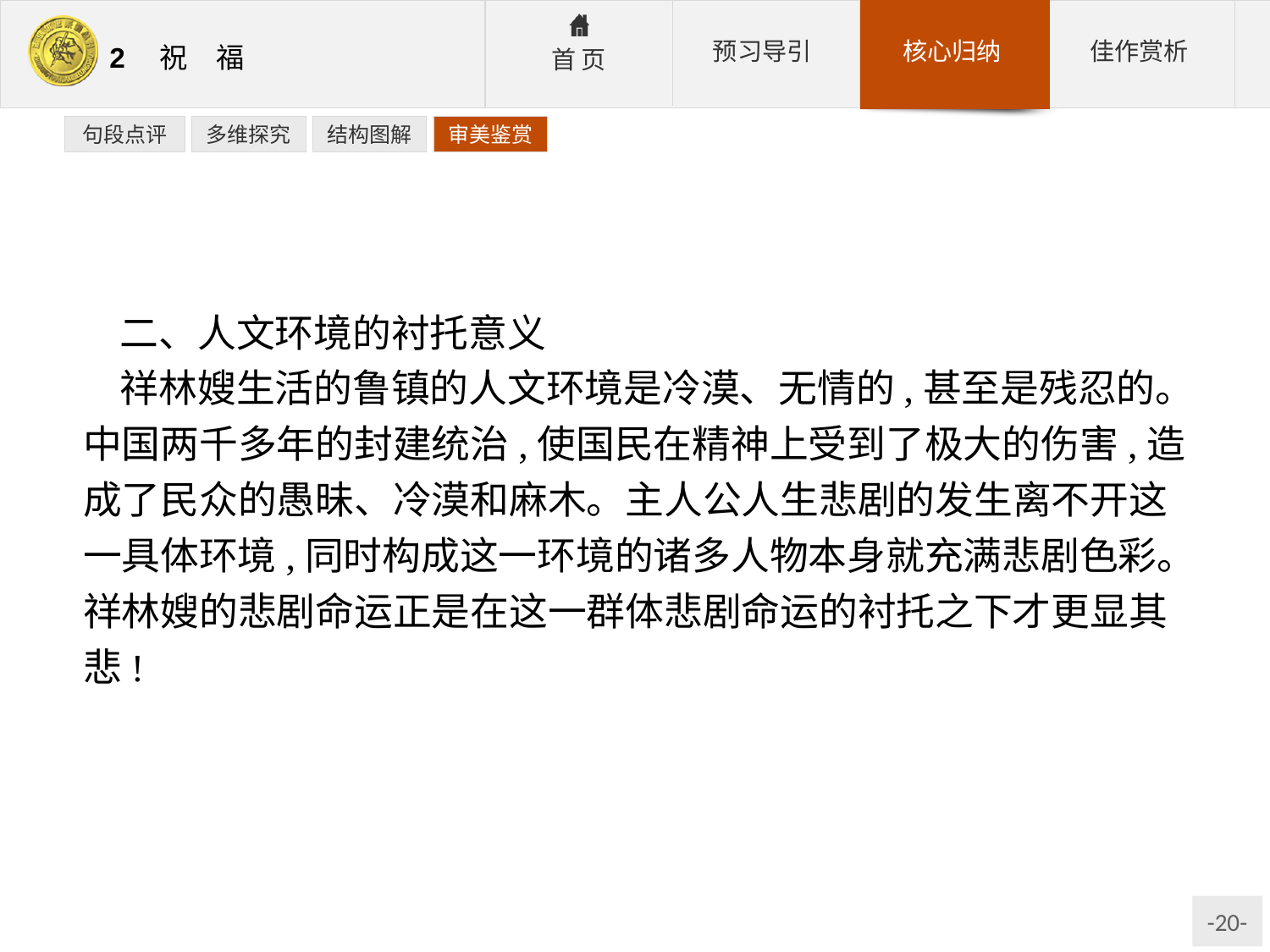

句段点评
多维探究
结构图解
审美鉴赏
二、人文环境的衬托意义
祥林嫂生活的鲁镇的人文环境是冷漠、无情的,甚至是残忍的。中国两千多年的封建统治,使国民在精神上受到了极大的伤害,造成了民众的愚昧、冷漠和麻木。主人公人生悲剧的发生离不开这一具体环境,同时构成这一环境的诸多人物本身就充满悲剧色彩。祥林嫂的悲剧命运正是在这一群体悲剧命运的衬托之下才更显其悲!